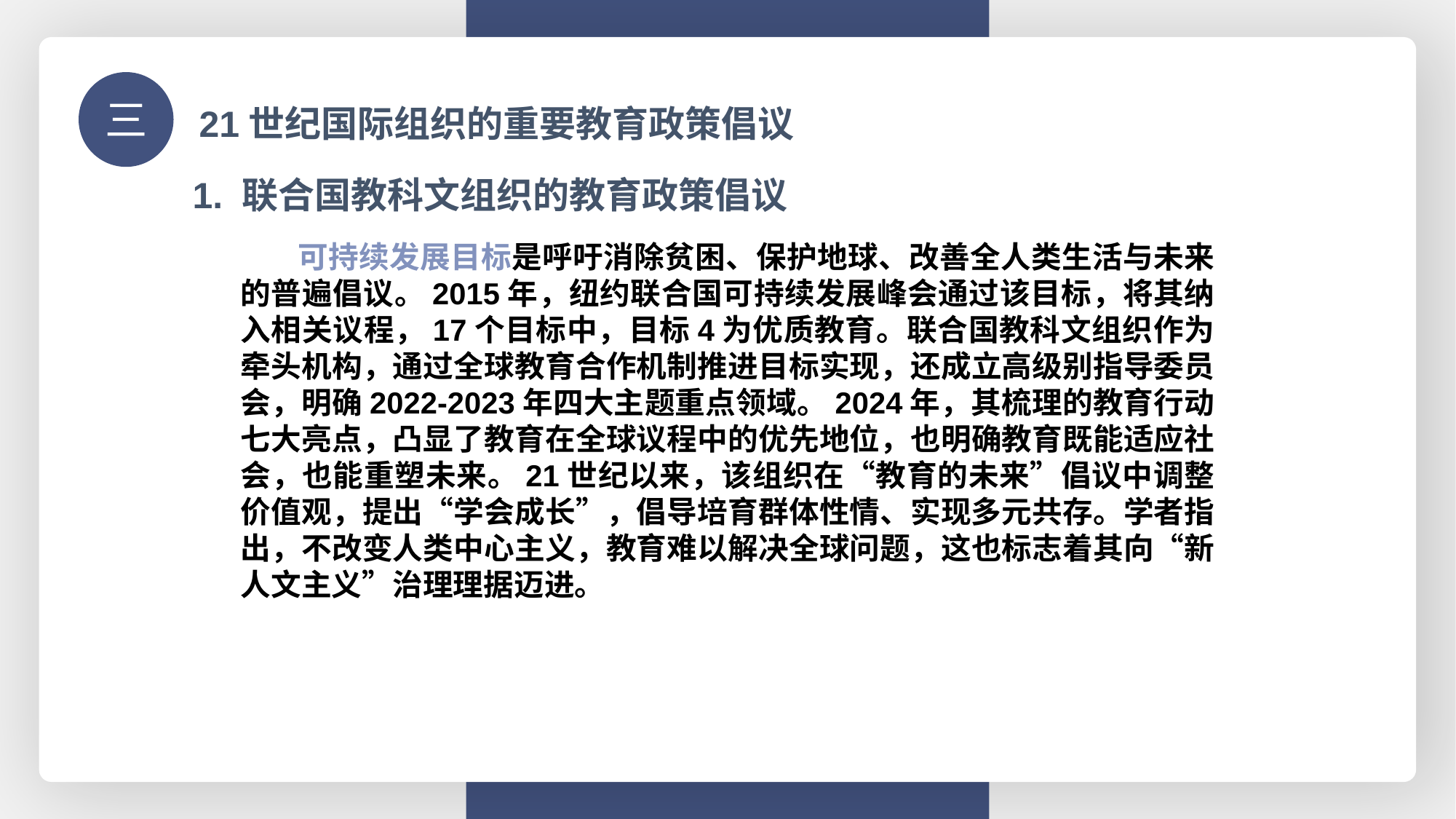

三
21世纪国际组织的重要教育政策倡议
1. 联合国教科文组织的教育政策倡议
       可持续发展目标是呼吁消除贫困、保护地球、改善全人类生活与未来的普遍倡议。2015年，纽约联合国可持续发展峰会通过该目标，将其纳入相关议程，17个目标中，目标4为优质教育。联合国教科文组织作为牵头机构，通过全球教育合作机制推进目标实现，还成立高级别指导委员会，明确2022-2023年四大主题重点领域。2024年，其梳理的教育行动七大亮点，凸显了教育在全球议程中的优先地位，也明确教育既能适应社会，也能重塑未来。21世纪以来，该组织在“教育的未来”倡议中调整价值观，提出“学会成长”，倡导培育群体性情、实现多元共存。学者指出，不改变人类中心主义，教育难以解决全球问题，这也标志着其向“新人文主义”治理理据迈进。